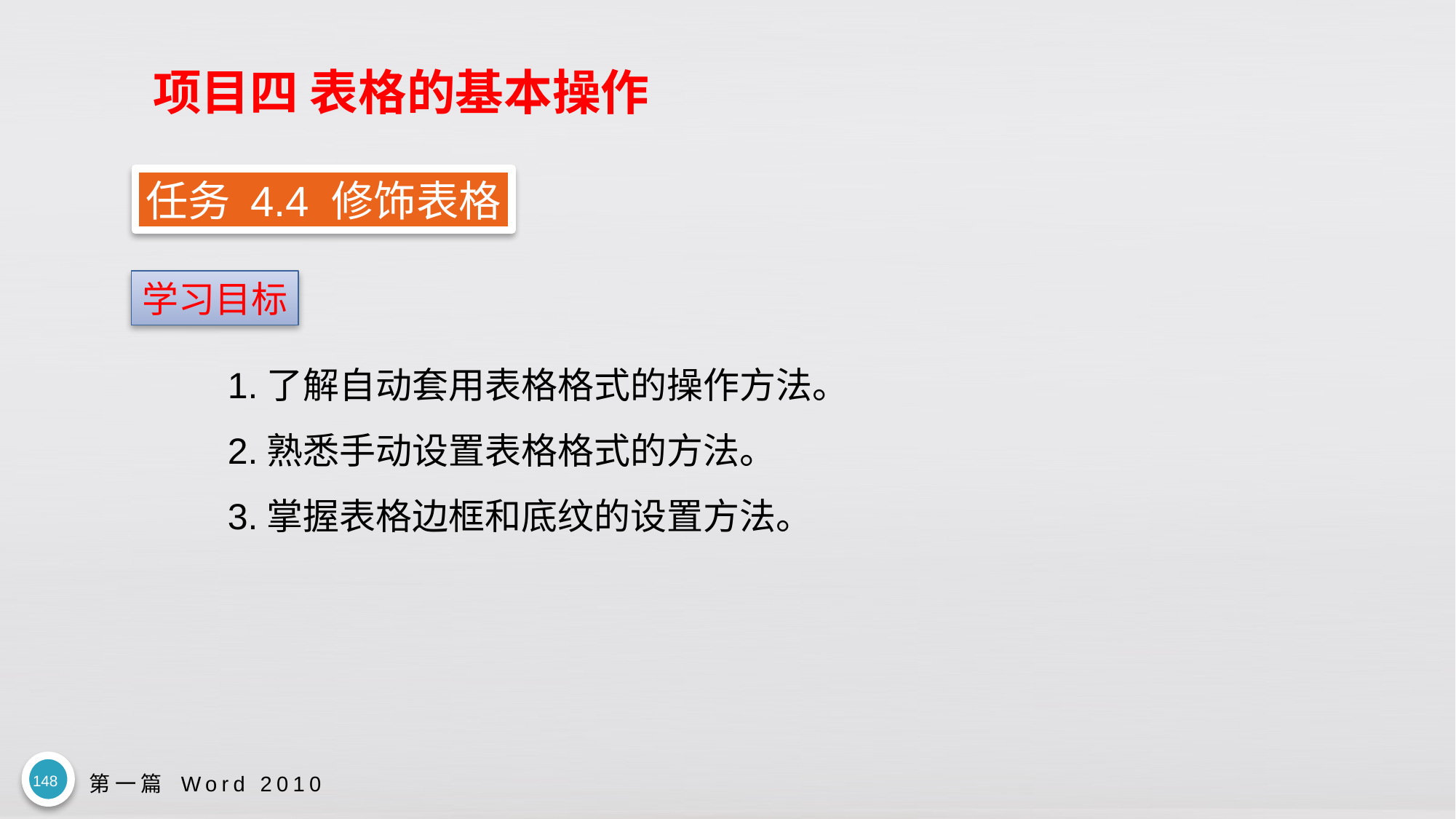

# 项目四 表格的基本操作
任务 4.4 修饰表格
学习目标
1.了解自动套用表格格式的操作方法。
2.熟悉手动设置表格格式的方法。
3.掌握表格边框和底纹的设置方法。
148